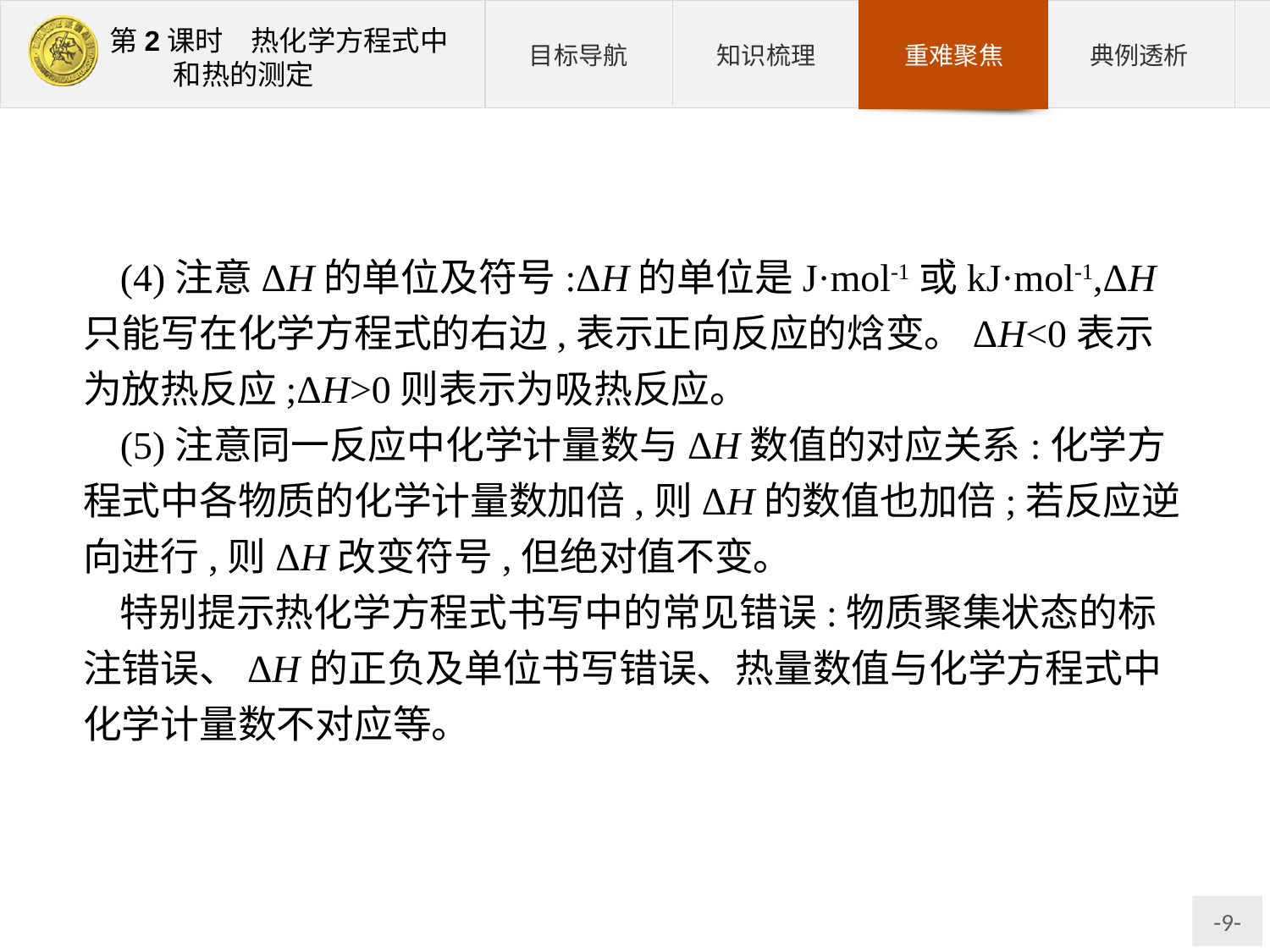

(4)注意ΔH的单位及符号:ΔH的单位是J·mol-1或kJ·mol-1,ΔH只能写在化学方程式的右边,表示正向反应的焓变。ΔH<0表示为放热反应;ΔH>0则表示为吸热反应。
(5)注意同一反应中化学计量数与ΔH数值的对应关系:化学方程式中各物质的化学计量数加倍,则ΔH的数值也加倍;若反应逆向进行,则ΔH改变符号,但绝对值不变。
特别提示热化学方程式书写中的常见错误:物质聚集状态的标注错误、ΔH的正负及单位书写错误、热量数值与化学方程式中化学计量数不对应等。